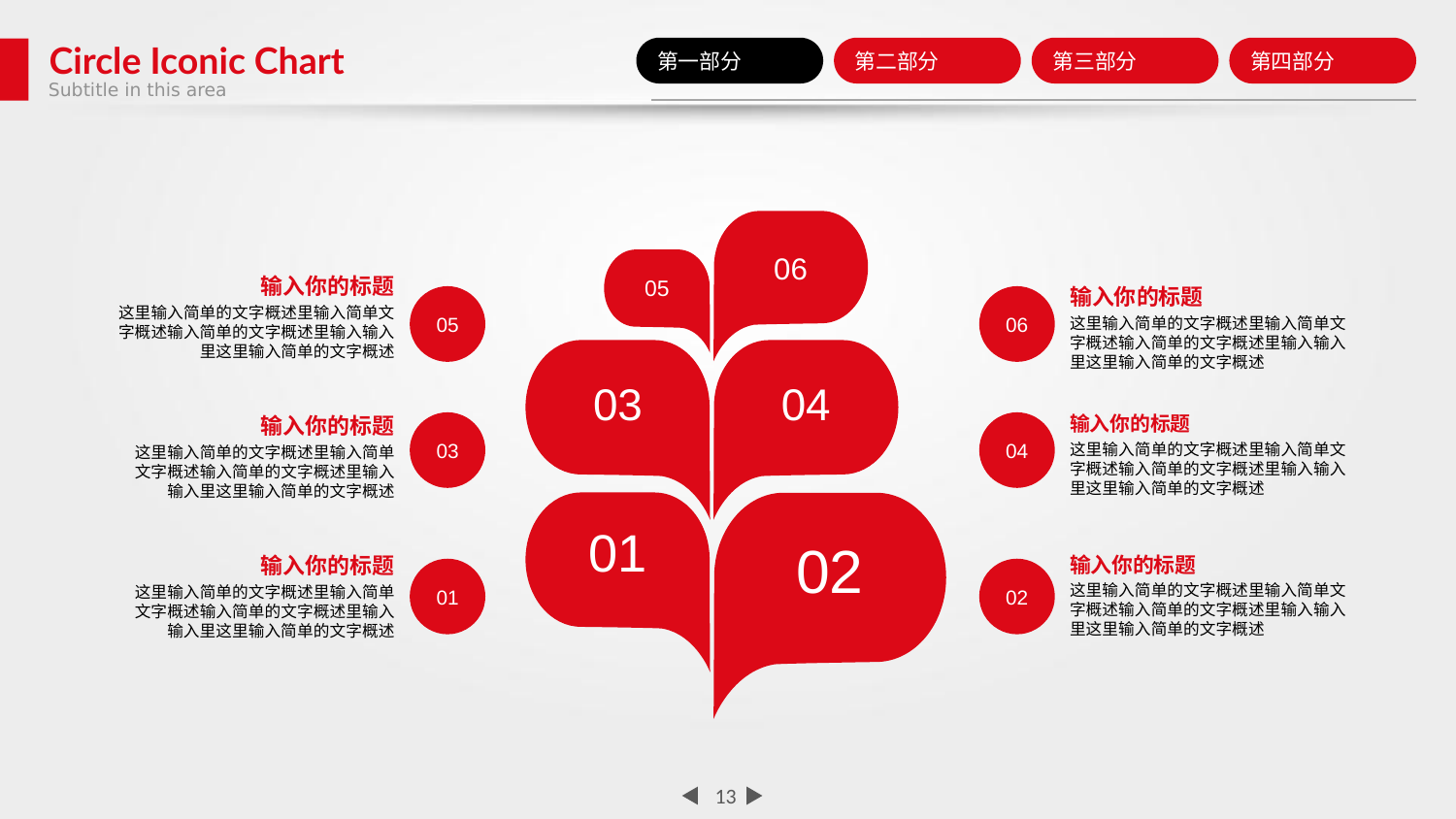

Circle Iconic Chart
第一部分
第二部分
第三部分
第四部分

Subtitle in this area
06

05

输入你的标题
这里输入简单的文字概述里输入简单文字概述输入简单的文字概述里输入输入里这里输入简单的文字概述
05
输入你的标题
这里输入简单的文字概述里输入简单文字概述输入简单的文字概述里输入输入里这里输入简单的文字概述
06
03

04

输入你的标题
这里输入简单的文字概述里输入简单文字概述输入简单的文字概述里输入输入里这里输入简单的文字概述
04
输入你的标题
这里输入简单的文字概述里输入简单文字概述输入简单的文字概述里输入输入里这里输入简单的文字概述
03
01

02

输入你的标题
这里输入简单的文字概述里输入简单文字概述输入简单的文字概述里输入输入里这里输入简单的文字概述
01
输入你的标题
这里输入简单的文字概述里输入简单文字概述输入简单的文字概述里输入输入里这里输入简单的文字概述
02
13